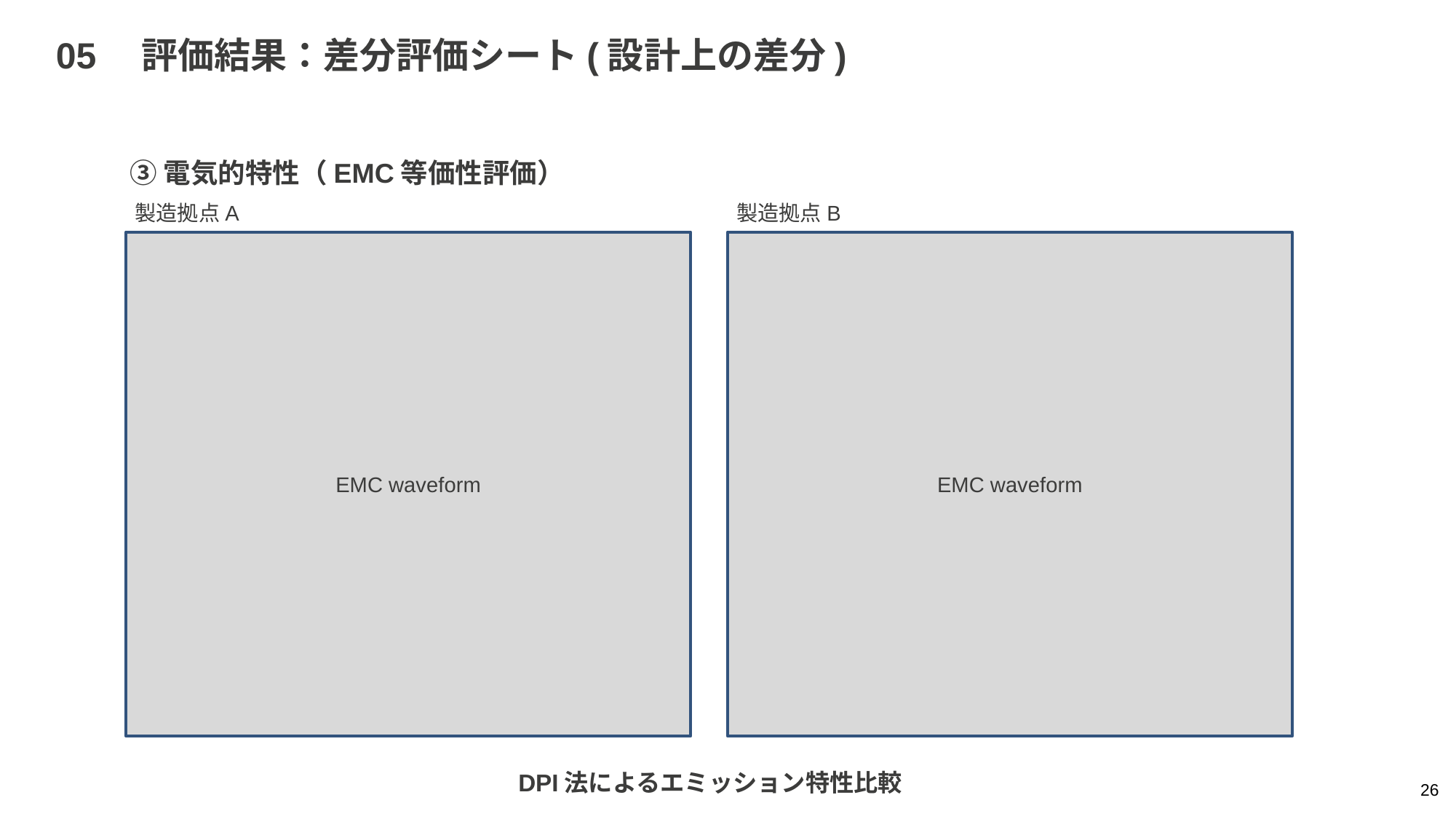

# 05　評価結果：差分評価シート(設計上の差分)
③電気的特性（EMC等価性評価）
製造拠点A
製造拠点B
EMC waveform
EMC waveform
DPI法によるエミッション特性比較